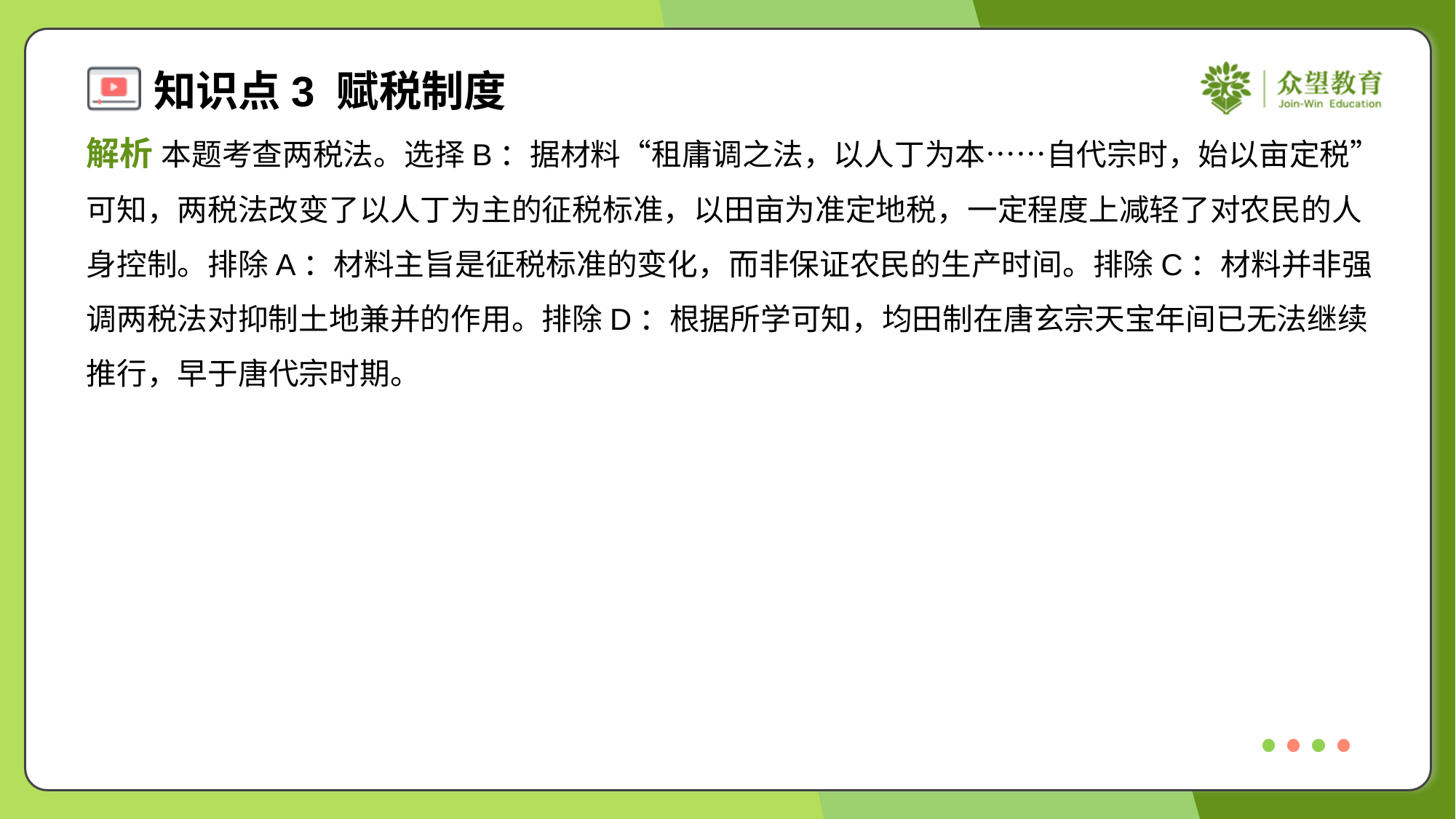

解析 本题考查两税法。选择B：据材料“租庸调之法，以人丁为本……自代宗时，始以亩定税”
可知，两税法改变了以人丁为主的征税标准，以田亩为准定地税，一定程度上减轻了对农民的人
身控制。排除A：材料主旨是征税标准的变化，而非保证农民的生产时间。排除C：材料并非强
调两税法对抑制土地兼并的作用。排除D：根据所学可知，均田制在唐玄宗天宝年间已无法继续
推行，早于唐代宗时期。